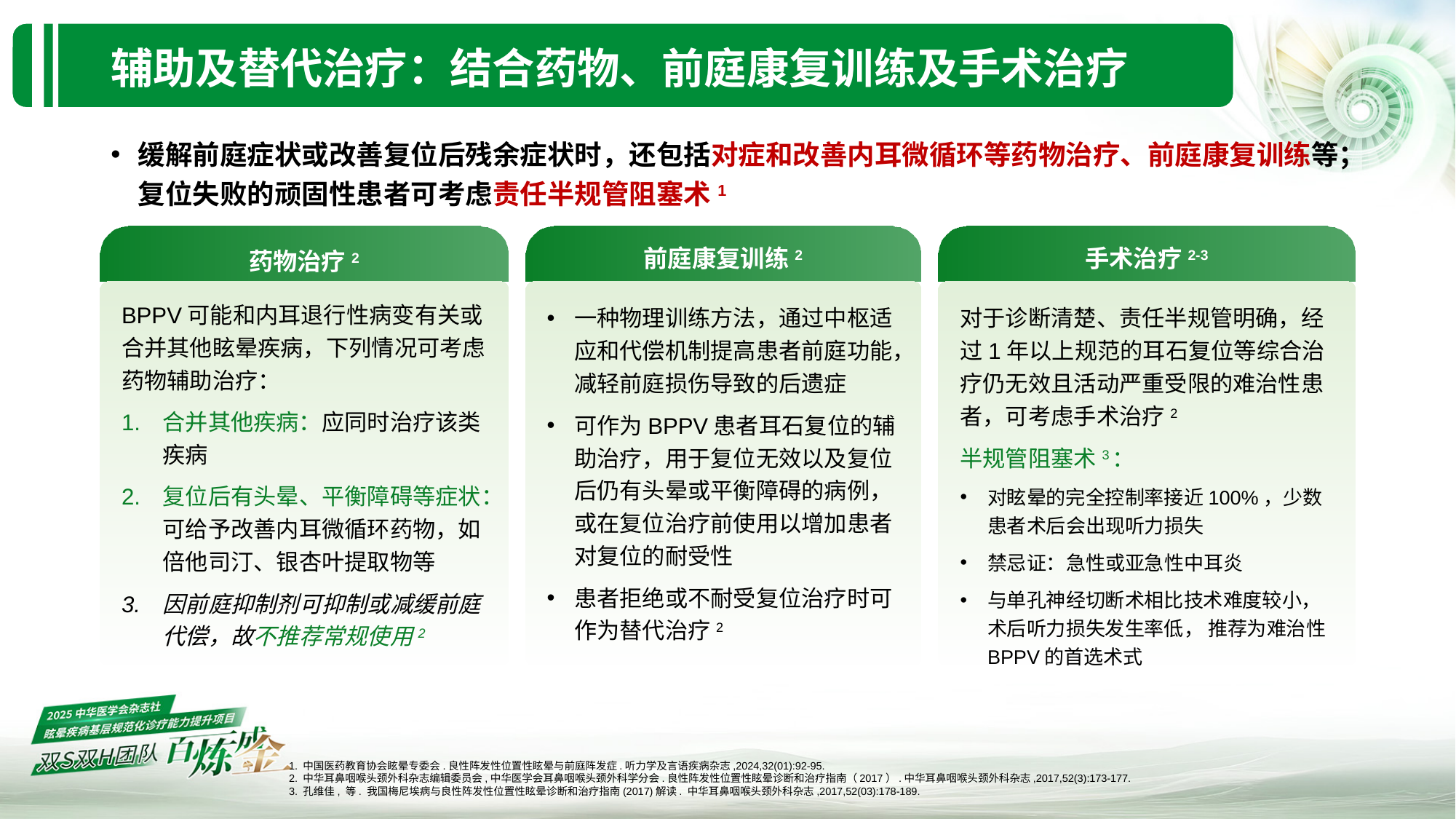

辅助及替代治疗：结合药物、前庭康复训练及手术治疗
缓解前庭症状或改善复位后残余症状时，还包括对症和改善内耳微循环等药物治疗、前庭康复训练等；复位失败的顽固性患者可考虑责任半规管阻塞术1
药物治疗2
前庭康复训练2
手术治疗2-3

BPPV可能和内耳退行性病变有关或合并其他眩晕疾病，下列情况可考虑药物辅助治疗：
合并其他疾病：应同时治疗该类疾病
复位后有头晕、平衡障碍等症状：可给予改善内耳微循环药物，如倍他司汀、银杏叶提取物等
因前庭抑制剂可抑制或减缓前庭代偿，故不推荐常规使用2
一种物理训练方法，通过中枢适应和代偿机制提高患者前庭功能，减轻前庭损伤导致的后遗症
可作为BPPV患者耳石复位的辅助治疗，用于复位无效以及复位后仍有头晕或平衡障碍的病例，或在复位治疗前使用以增加患者对复位的耐受性
患者拒绝或不耐受复位治疗时可作为替代治疗2
对于诊断清楚、责任半规管明确，经过1年以上规范的耳石复位等综合治疗仍无效且活动严重受限的难治性患者，可考虑手术治疗2
半规管阻塞术3：
对眩晕的完全控制率接近100%，少数患者术后会出现听力损失
禁忌证：急性或亚急性中耳炎
与单孔神经切断术相比技术难度较小， 术后听力损失发生率低， 推荐为难治性BPPV的首选术式
1. 中国医药教育协会眩晕专委会.良性阵发性位置性眩晕与前庭阵发症.听力学及言语疾病杂志,2024,32(01):92-95.
2. 中华耳鼻咽喉头颈外科杂志编辑委员会,中华医学会耳鼻咽喉头颈外科学分会.良性阵发性位置性眩晕诊断和治疗指南（2017）.中华耳鼻咽喉头颈外科杂志,2017,52(3):173-177.
3. 孔维佳, 等. 我国梅尼埃病与良性阵发性位置性眩晕诊断和治疗指南(2017)解读. 中华耳鼻咽喉头颈外科杂志,2017,52(03):178-189.